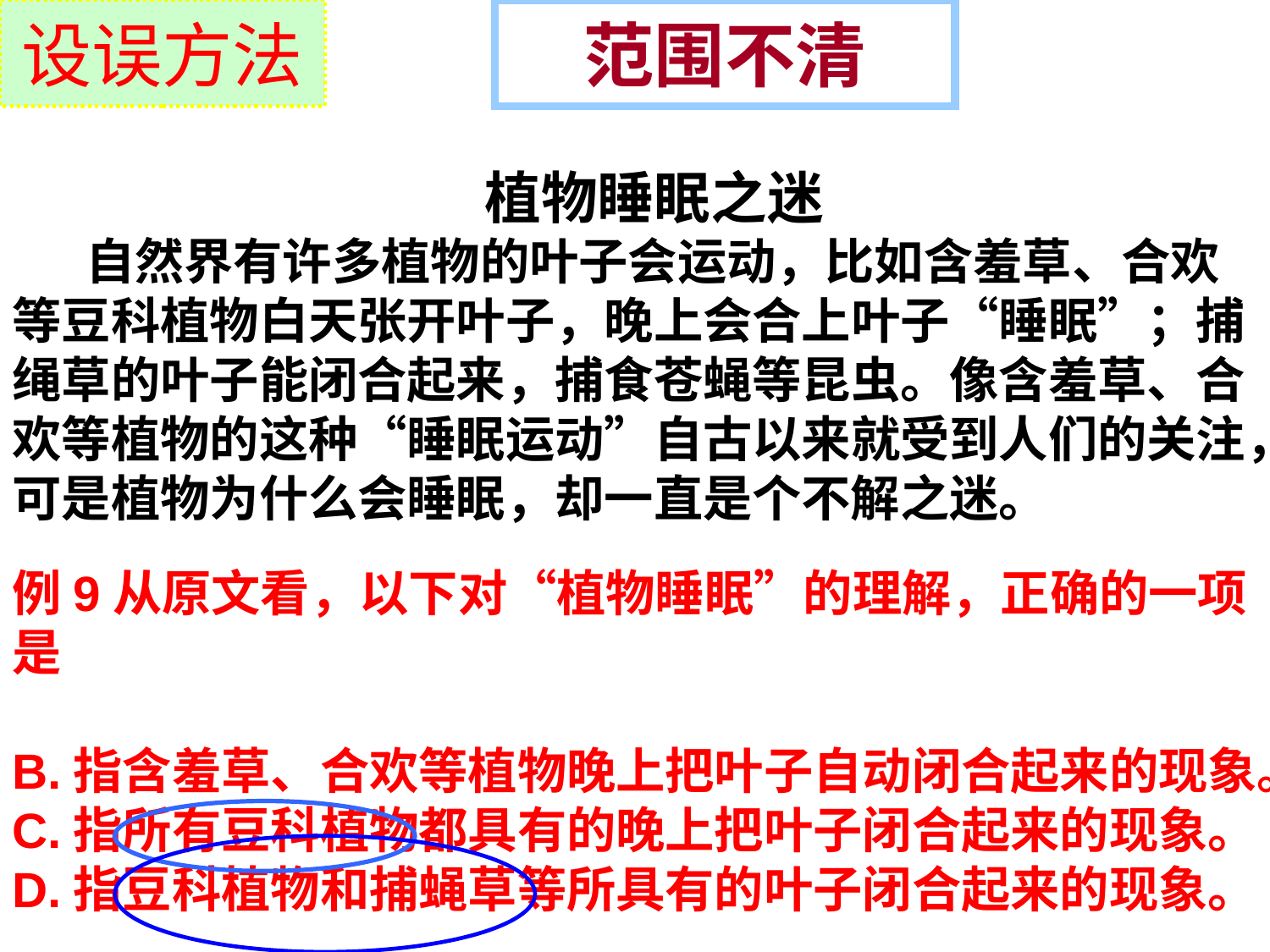

设误方法
# 范围不清
植物睡眠之迷
  自然界有许多植物的叶子会运动，比如含羞草、合欢等豆科植物白天张开叶子，晚上会合上叶子“睡眠”；捕绳草的叶子能闭合起来，捕食苍蝇等昆虫。像含羞草、合欢等植物的这种“睡眠运动”自古以来就受到人们的关注，可是植物为什么会睡眠，却一直是个不解之迷。
例9从原文看，以下对“植物睡眠”的理解，正确的一项是

B.指含羞草、合欢等植物晚上把叶子自动闭合起来的现象。
C.指所有豆科植物都具有的晚上把叶子闭合起来的现象。
D.指豆科植物和捕蝇草等所具有的叶子闭合起来的现象。